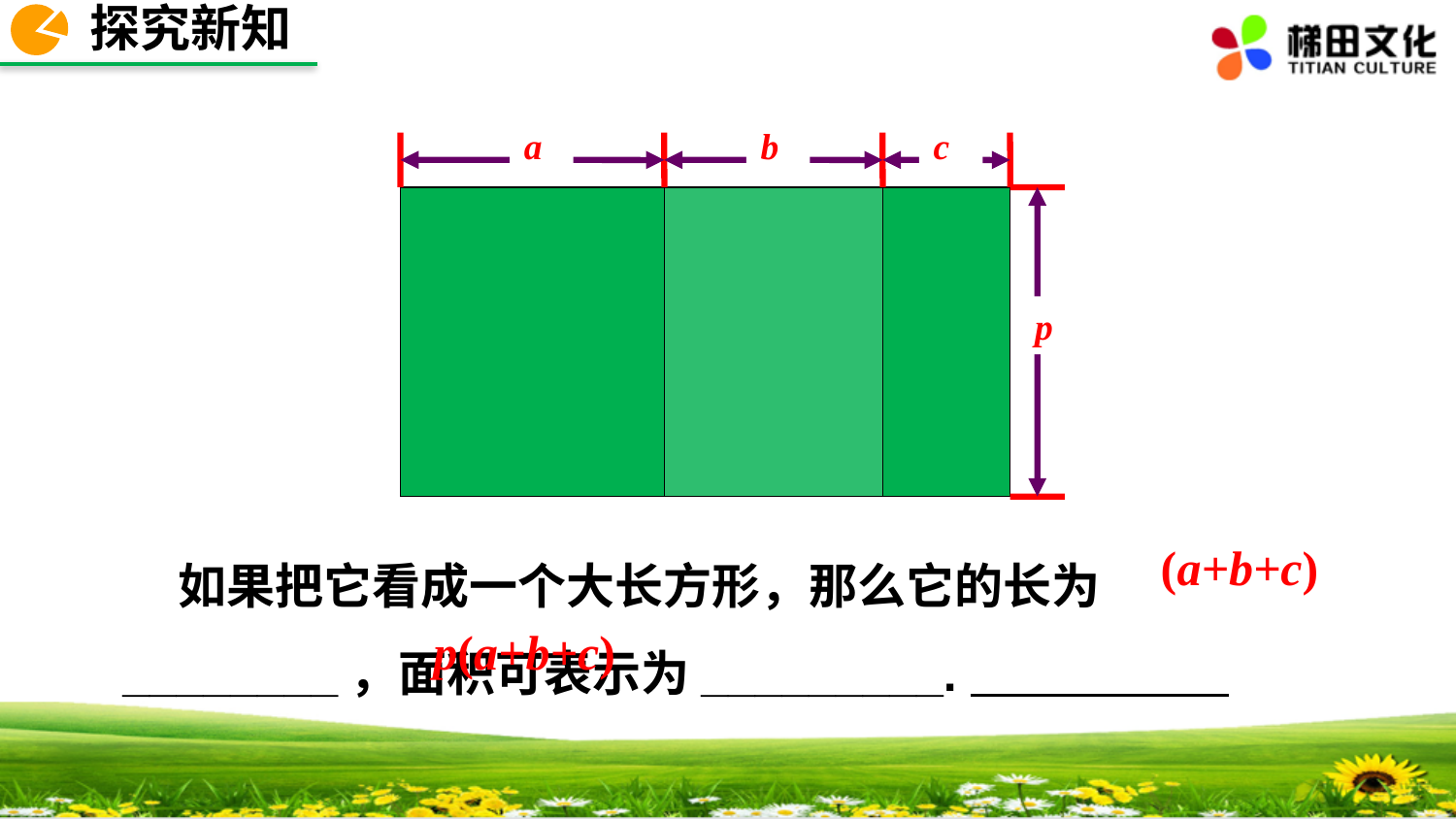

探究新知

a
b
c

p

    如果把它看成一个大长方形，那么它的长为________，面积可表示为_________.
(a+b+c)
p(a+b+c)